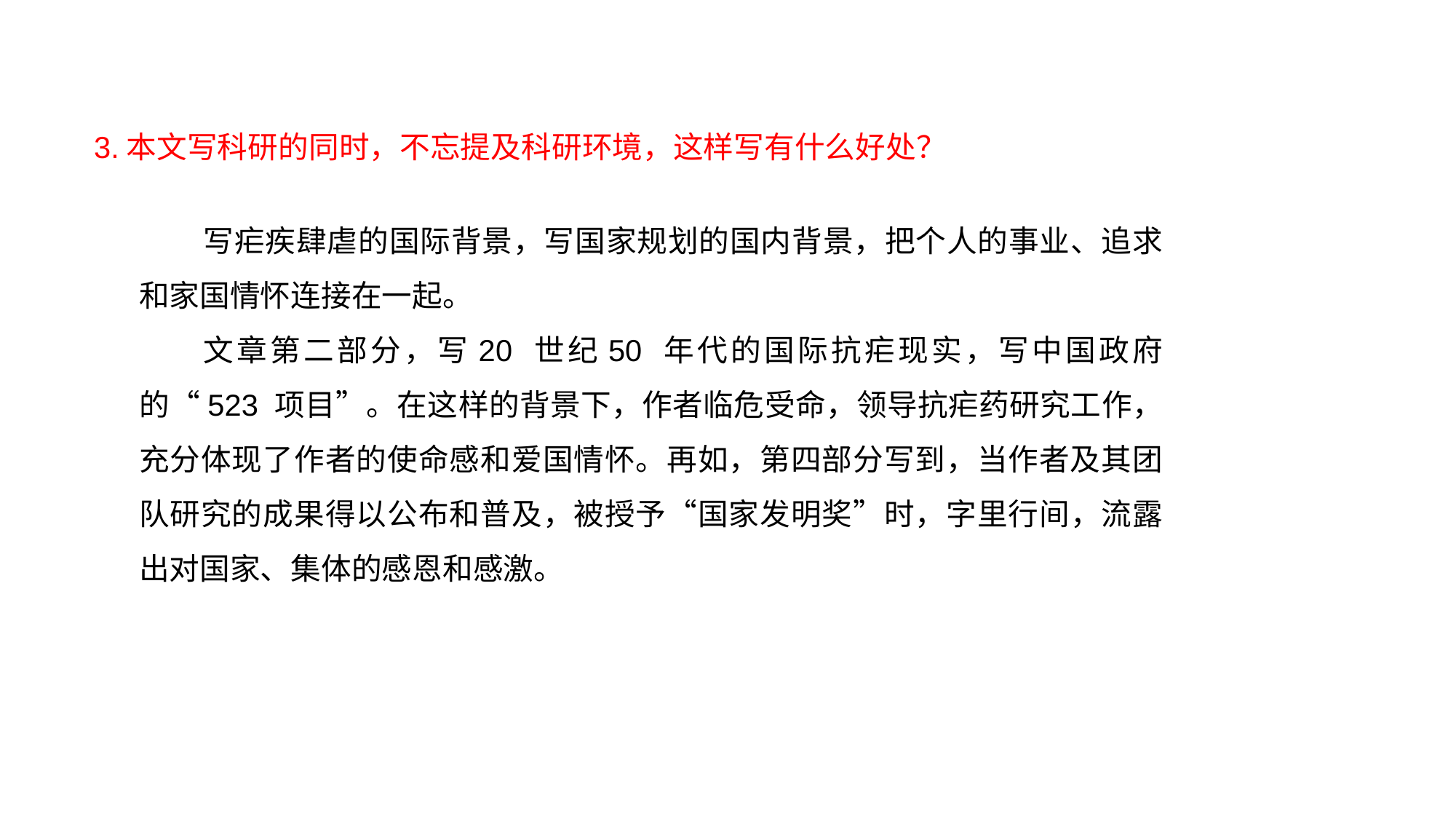

3.本文写科研的同时，不忘提及科研环境，这样写有什么好处？
写疟疾肆虐的国际背景，写国家规划的国内背景，把个人的事业、追求和家国情怀连接在一起。
文章第二部分，写20 世纪50 年代的国际抗疟现实，写中国政府的“523 项目”。在这样的背景下，作者临危受命，领导抗疟药研究工作，充分体现了作者的使命感和爱国情怀。再如，第四部分写到，当作者及其团队研究的成果得以公布和普及，被授予“国家发明奖”时，字里行间，流露出对国家、集体的感恩和感激。